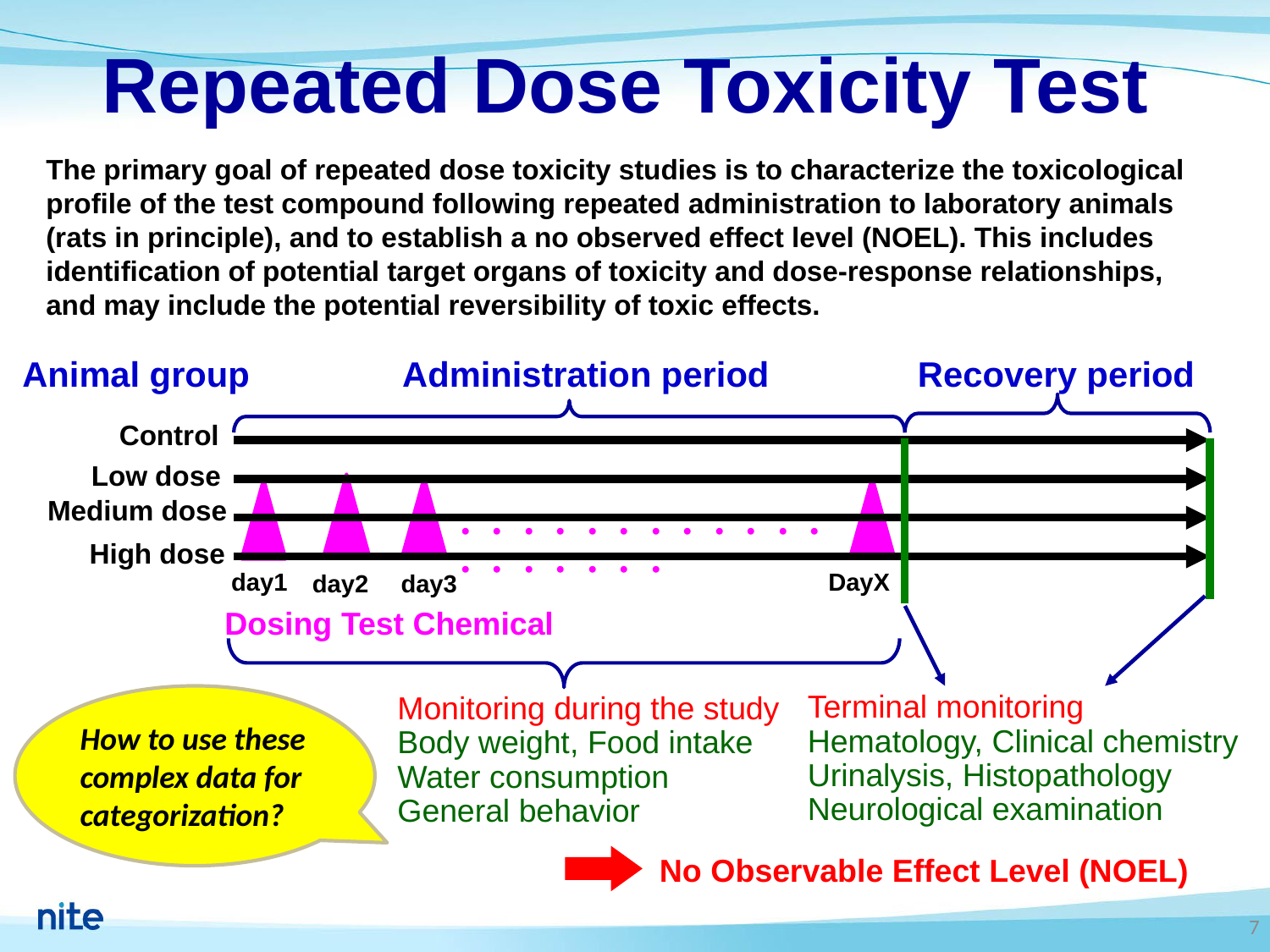

# Repeated Dose Toxicity Test

The primary goal of repeated dose toxicity studies is to characterize the toxicological profile of the test compound following repeated administration to laboratory animals (rats in principle), and to establish a no observed effect level (NOEL). This includes identification of potential target organs of toxicity and dose-response relationships, and may include the potential reversibility of toxic effects.

Animal group
Administration period
Recovery period
Control
Low dose

Medium dose
・・・・・・・・・・・・・・・・・・・
High dose
day1
DayX
day2
day3
Dosing Test Chemical
Terminal monitoring
Hematology, Clinical chemistry
Urinalysis, Histopathology
Neurological examination
How to use these complex data for categorization?
Monitoring during the study
Body weight, Food intake
Water consumption
General behavior
No Observable Effect Level (NOEL)

7